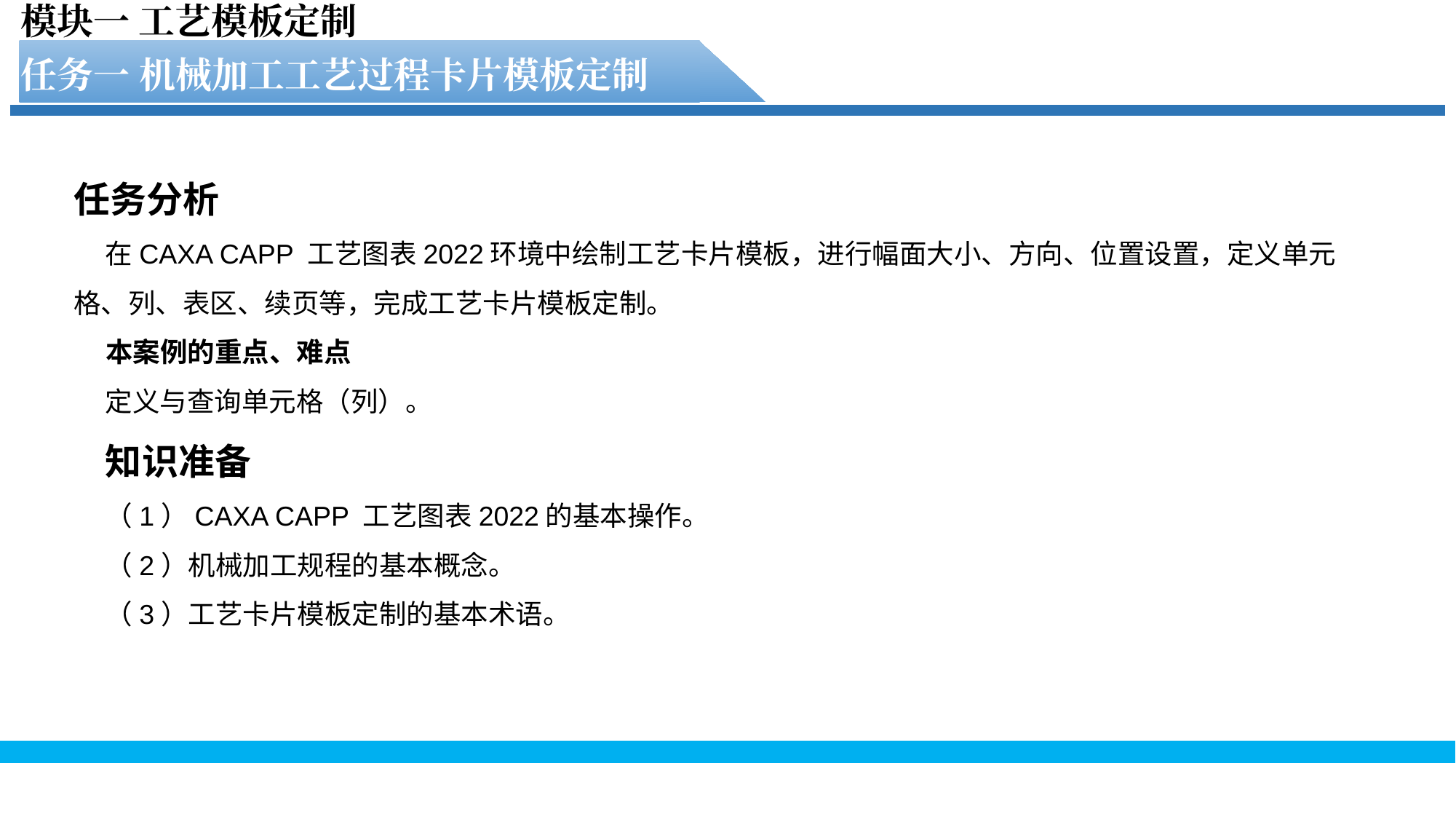

模块一 工艺模板定制

任务一 机械加工工艺过程卡片模板定制

任务分析
在CAXA CAPP 工艺图表2022环境中绘制工艺卡片模板，进行幅面大小、方向、位置设置，定义单元格、列、表区、续页等，完成工艺卡片模板定制。
本案例的重点、难点
定义与查询单元格（列）。
知识准备
（1）CAXA CAPP 工艺图表2022的基本操作。
（2）机械加工规程的基本概念。
（3）工艺卡片模板定制的基本术语。